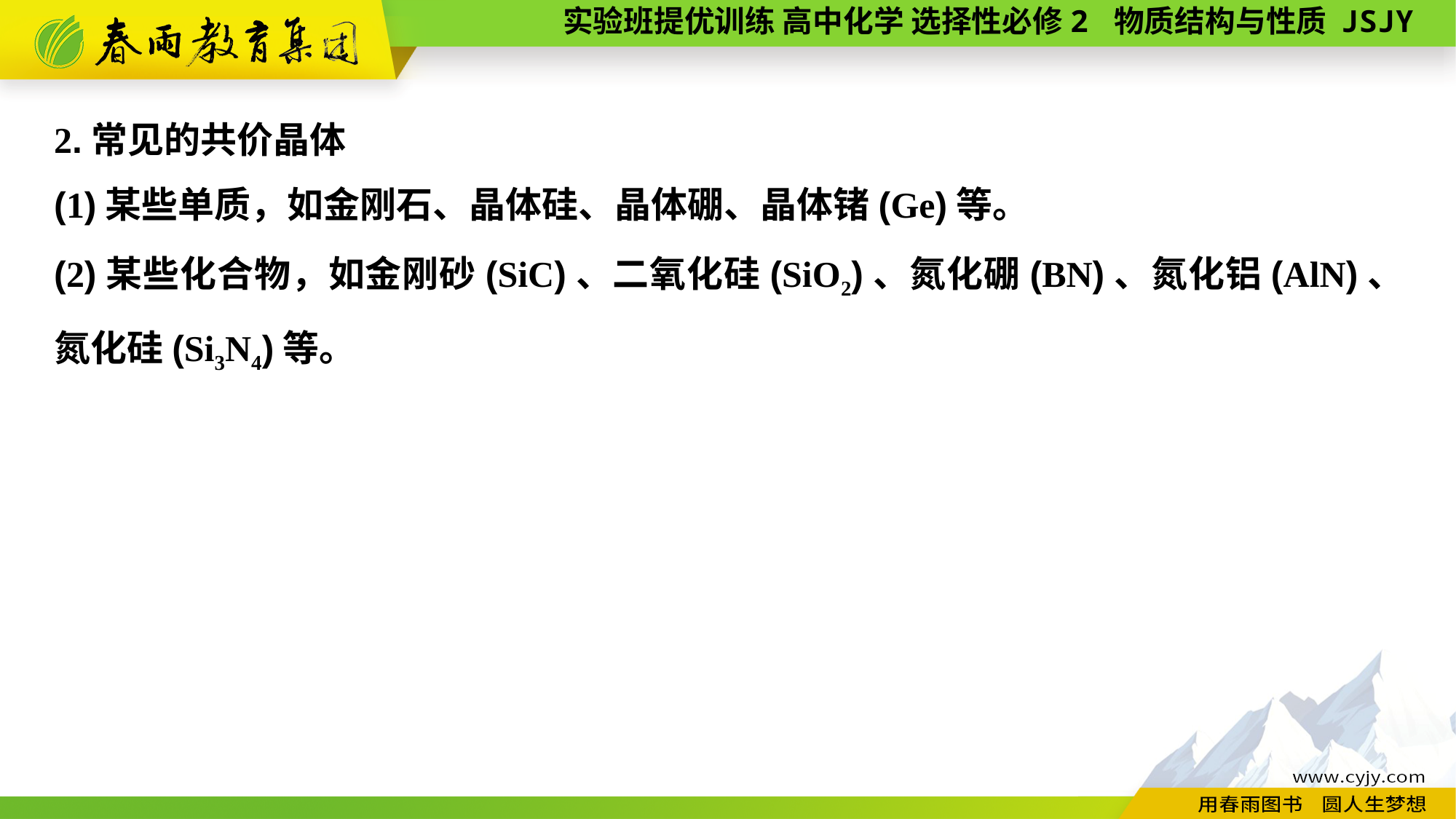

2.常见的共价晶体
(1)某些单质，如金刚石、晶体硅、晶体硼、晶体锗(Ge)等。
(2)某些化合物，如金刚砂(SiC)、二氧化硅(SiO2)、氮化硼(BN)、氮化铝(AlN)、氮化硅(Si3N4)等。